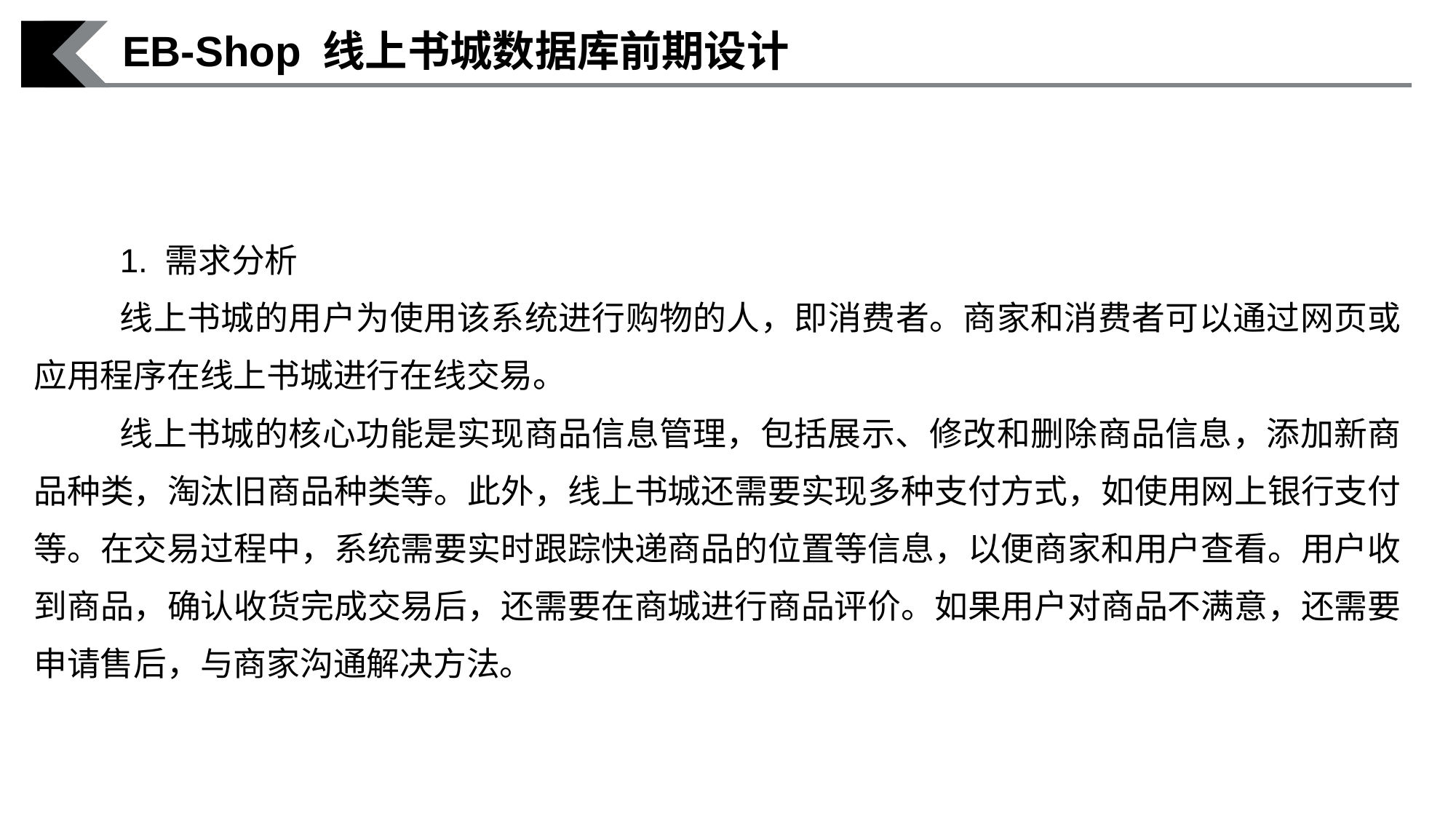

EB-Shop 线上书城数据库前期设计
1. 需求分析
线上书城的用户为使用该系统进行购物的人，即消费者。商家和消费者可以通过网页或应用程序在线上书城进行在线交易。
线上书城的核心功能是实现商品信息管理，包括展示、修改和删除商品信息，添加新商品种类，淘汰旧商品种类等。此外，线上书城还需要实现多种支付方式，如使用网上银行支付等。在交易过程中，系统需要实时跟踪快递商品的位置等信息，以便商家和用户查看。用户收到商品，确认收货完成交易后，还需要在商城进行商品评价。如果用户对商品不满意，还需要申请售后，与商家沟通解决方法。